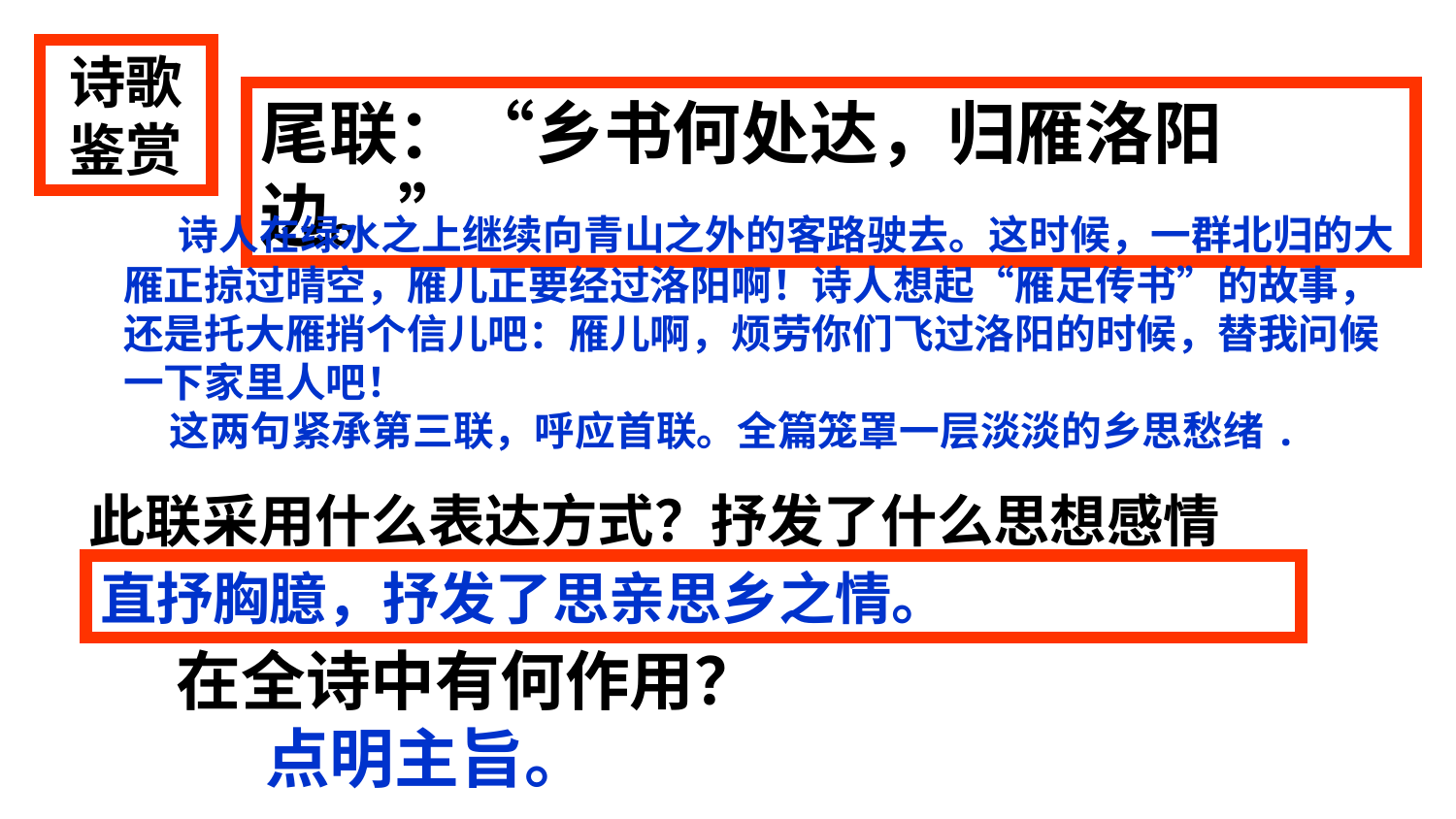

诗歌鉴赏
尾联：“乡书何处达，归雁洛阳边。”
    诗人在绿水之上继续向青山之外的客路驶去。这时候，一群北归的大雁正掠过晴空，雁儿正要经过洛阳啊！诗人想起“雁足传书”的故事，还是托大雁捎个信儿吧：雁儿啊，烦劳你们飞过洛阳的时候，替我问候一下家里人吧！
    这两句紧承第三联，呼应首联。全篇笼罩一层淡淡的乡思愁绪.
此联采用什么表达方式？抒发了什么思想感情
直抒胸臆，抒发了思亲思乡之情。
 在全诗中有何作用？
       点明主旨。